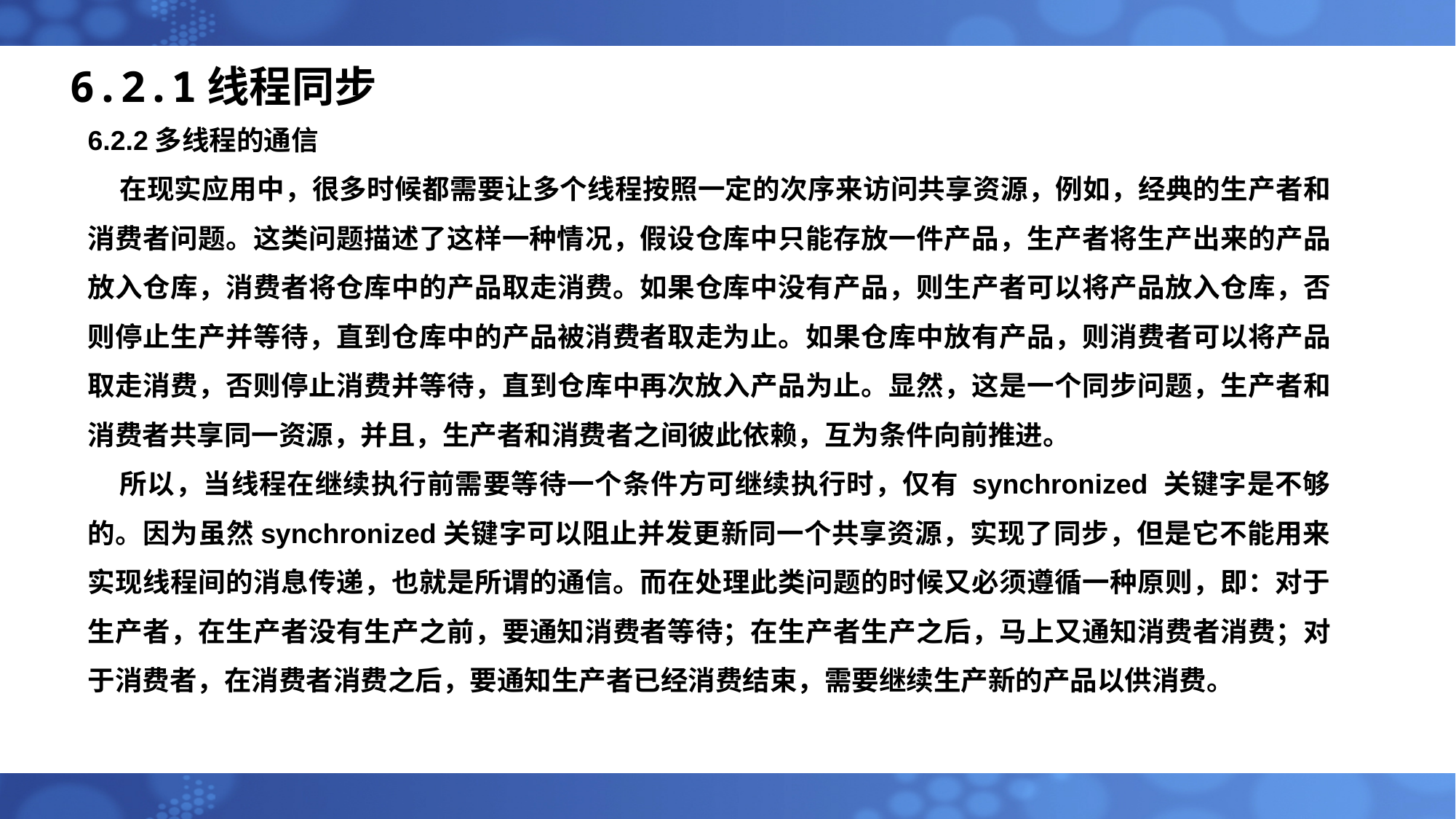

# 6.2.1线程同步
6.2.2多线程的通信
在现实应用中，很多时候都需要让多个线程按照一定的次序来访问共享资源，例如，经典的生产者和消费者问题。这类问题描述了这样一种情况，假设仓库中只能存放一件产品，生产者将生产出来的产品放入仓库，消费者将仓库中的产品取走消费。如果仓库中没有产品，则生产者可以将产品放入仓库，否则停止生产并等待，直到仓库中的产品被消费者取走为止。如果仓库中放有产品，则消费者可以将产品取走消费，否则停止消费并等待，直到仓库中再次放入产品为止。显然，这是一个同步问题，生产者和消费者共享同一资源，并且，生产者和消费者之间彼此依赖，互为条件向前推进。
所以，当线程在继续执行前需要等待一个条件方可继续执行时，仅有 synchronized 关键字是不够的。因为虽然synchronized关键字可以阻止并发更新同一个共享资源，实现了同步，但是它不能用来实现线程间的消息传递，也就是所谓的通信。而在处理此类问题的时候又必须遵循一种原则，即：对于生产者，在生产者没有生产之前，要通知消费者等待；在生产者生产之后，马上又通知消费者消费；对于消费者，在消费者消费之后，要通知生产者已经消费结束，需要继续生产新的产品以供消费。